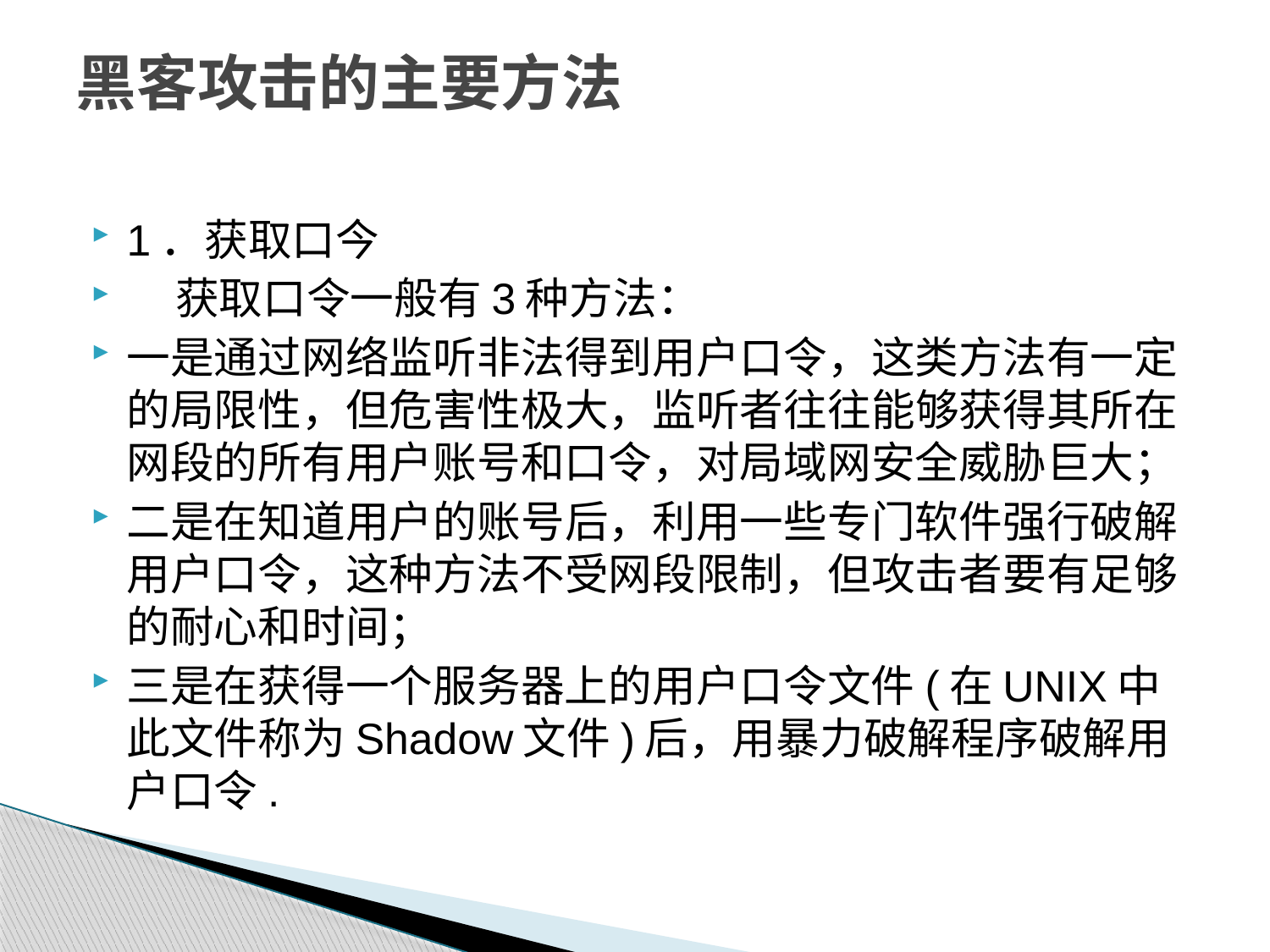

# 黑客攻击的主要方法
1．获取口今
    获取口令一般有3种方法：
一是通过网络监听非法得到用户口令，这类方法有一定的局限性，但危害性极大，监听者往往能够获得其所在网段的所有用户账号和口令，对局域网安全威胁巨大；
二是在知道用户的账号后，利用一些专门软件强行破解用户口令，这种方法不受网段限制，但攻击者要有足够的耐心和时间；
三是在获得一个服务器上的用户口令文件(在UNIX中此文件称为Shadow文件)后，用暴力破解程序破解用户口令.